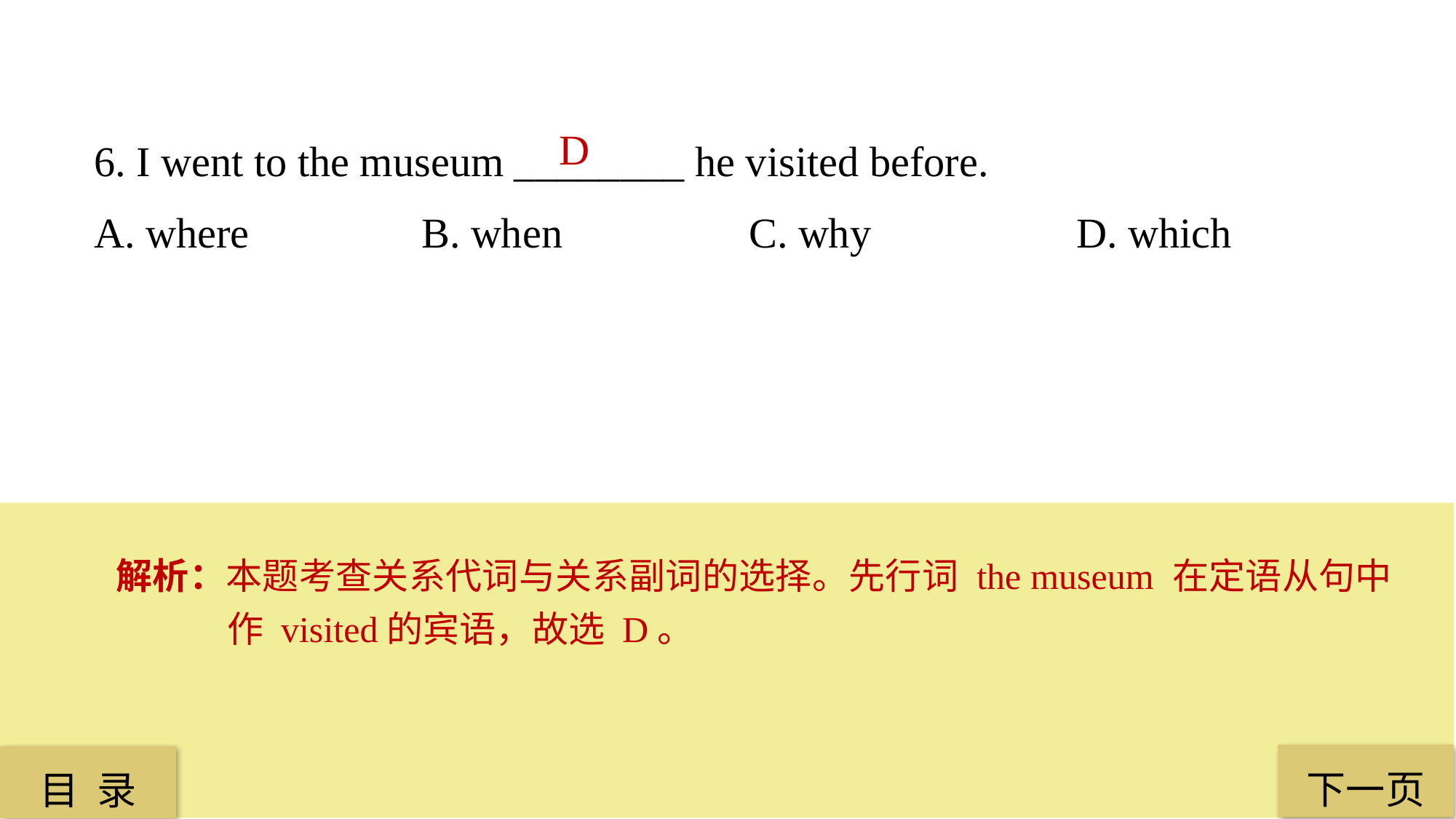

6. I went to the museum ________ he visited before.
A. where 		B. when 		C. why 		D. which
D
解析：本题考查关系代词与关系副词的选择。先行词 the museum 在定语从句中作 visited的宾语，故选 D。